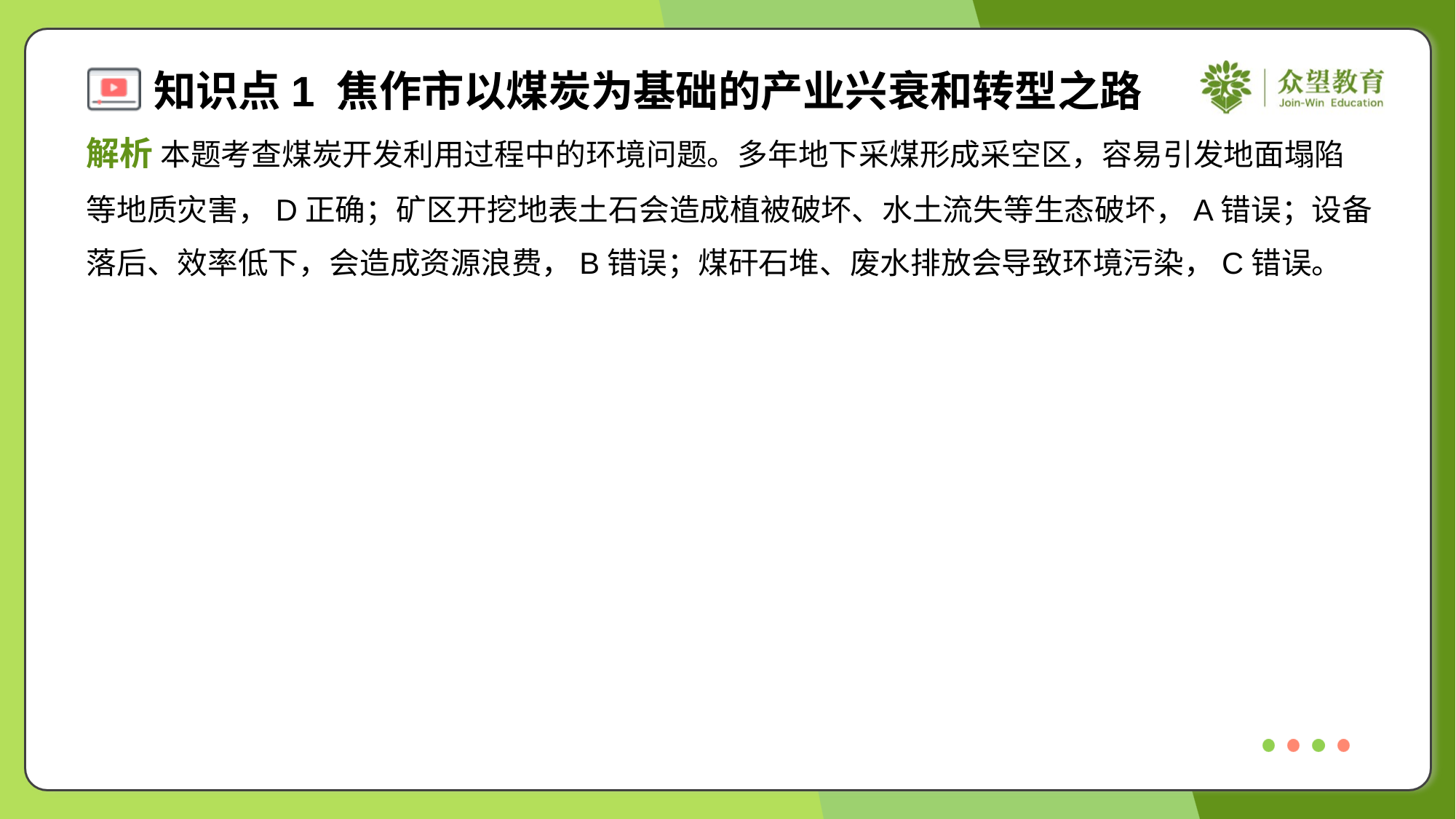

解析 本题考查煤炭开发利用过程中的环境问题。多年地下采煤形成采空区，容易引发地面塌陷
等地质灾害，D正确；矿区开挖地表土石会造成植被破坏、水土流失等生态破坏，A错误；设备
落后、效率低下，会造成资源浪费，B错误；煤矸石堆、废水排放会导致环境污染，C错误。